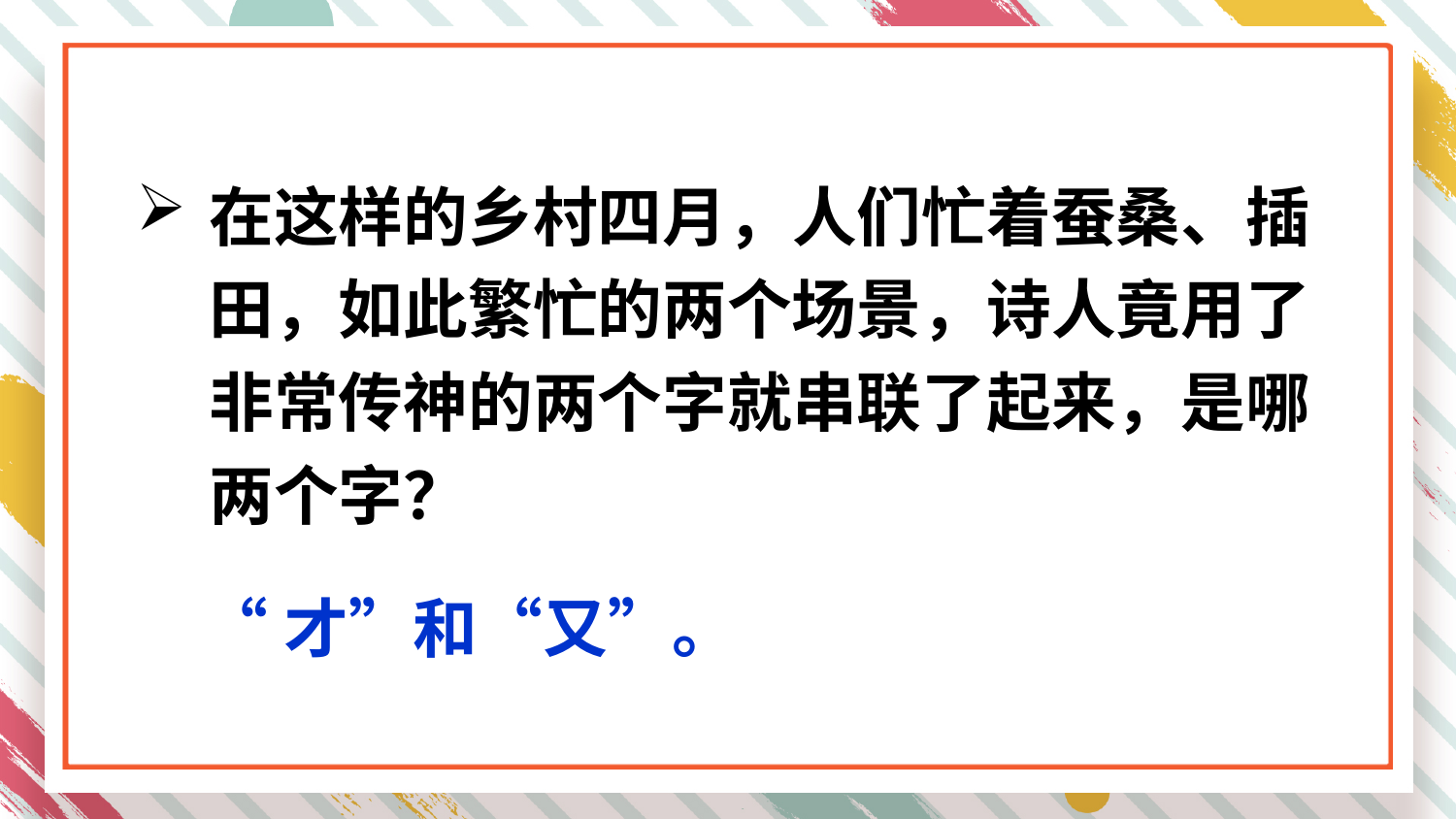

在这样的乡村四月，人们忙着蚕桑、插田，如此繁忙的两个场景，诗人竟用了非常传神的两个字就串联了起来，是哪两个字？
“才”和“又”。